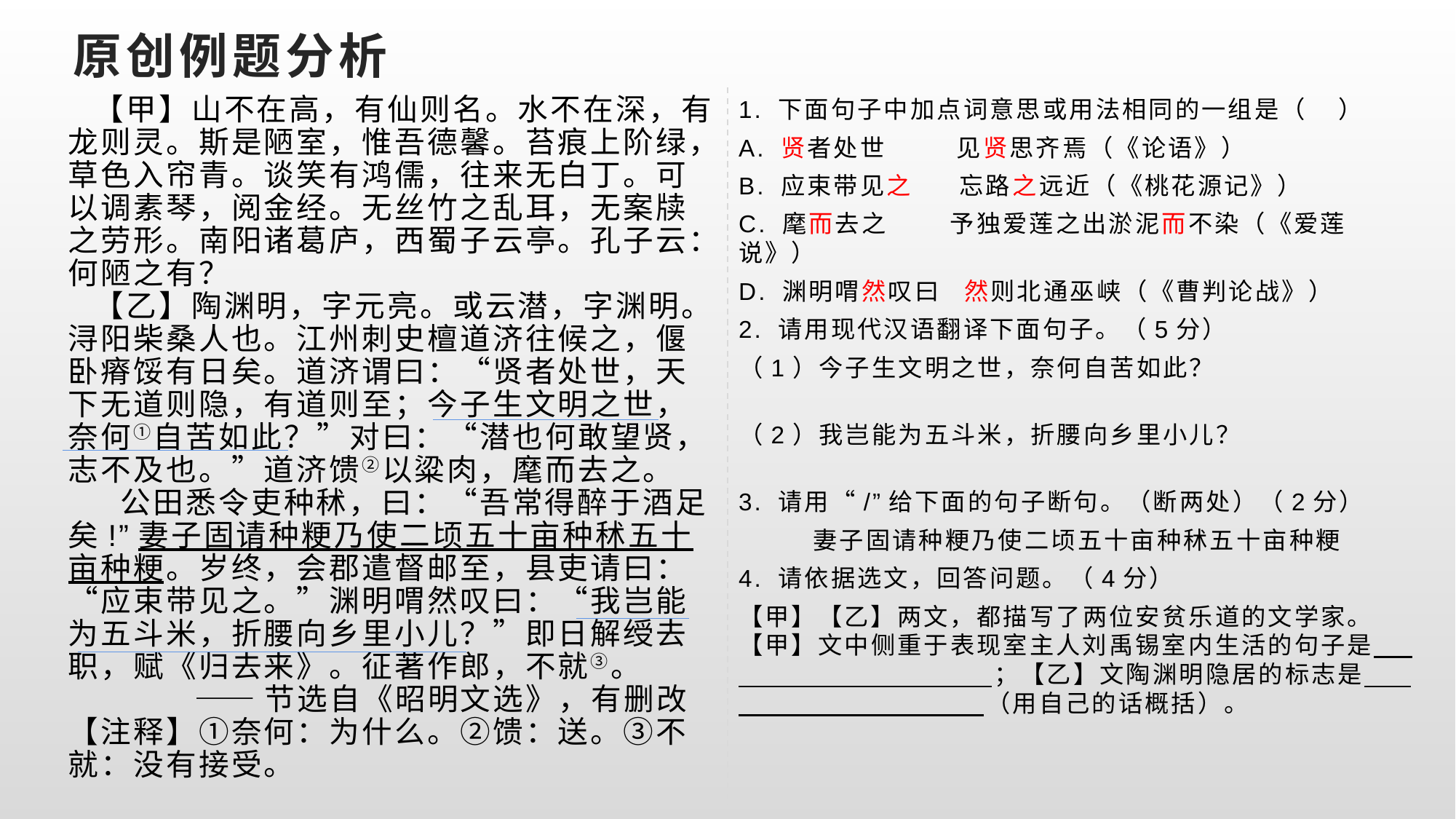

# 原创例题分析
  【甲】山不在高，有仙则名。水不在深，有龙则灵。斯是陋室，惟吾德馨。苔痕上阶绿，草色入帘青。谈笑有鸿儒，往来无白丁。可以调素琴，阅金经。无丝竹之乱耳，无案牍之劳形。南阳诸葛庐，西蜀子云亭。孔子云：何陋之有？
  【乙】陶渊明，字元亮。或云潜，字渊明。浔阳柴桑人也。江州刺史檀道济往候之，偃卧瘠馁有日矣。道济谓曰：“贤者处世，天下无道则隐，有道则至；今子生文明之世，奈何①自苦如此？”对曰：“潜也何敢望贤，志不及也。”道济馈②以粱肉，麾而去之。
     公田悉令吏种秫，曰：“吾常得醉于酒足矣!”妻子固请种粳乃使二顷五十亩种秫五十亩种粳。岁终，会郡遣督邮至，县吏请曰：“应束带见之。”渊明喟然叹曰：“我岂能为五斗米，折腰向乡里小儿？”即日解绶去职，赋《归去来》。征著作郎，不就③。
              ——节选自《昭明文选》，有删改
【注释】①奈何：为什么。②馈：送。③不就：没有接受。
1. 下面句子中加点词意思或用法相同的一组是（    ）
A. 贤者处世         见贤思齐焉（《论语》）
B. 应束带见之      忘路之远近（《桃花源记》）
C. 麾而去之        予独爱莲之出淤泥而不染（《爱莲说》）
D. 渊明喟然叹曰   然则北通巫峡（《曹判论战》）
2. 请用现代汉语翻译下面句子。（5分）
（1）今子生文明之世，奈何自苦如此？
（2）我岂能为五斗米，折腰向乡里小儿？
3. 请用“/”给下面的句子断句。（断两处）（2分）
妻子固请种粳乃使二顷五十亩种秫五十亩种粳
4. 请依据选文，回答问题。（4分）
【甲】【乙】两文，都描写了两位安贫乐道的文学家。【甲】文中侧重于表现室主人刘禹锡室内生活的句子是                                       ；【乙】文陶渊明隐居的标志是                                       （用自己的话概括）。